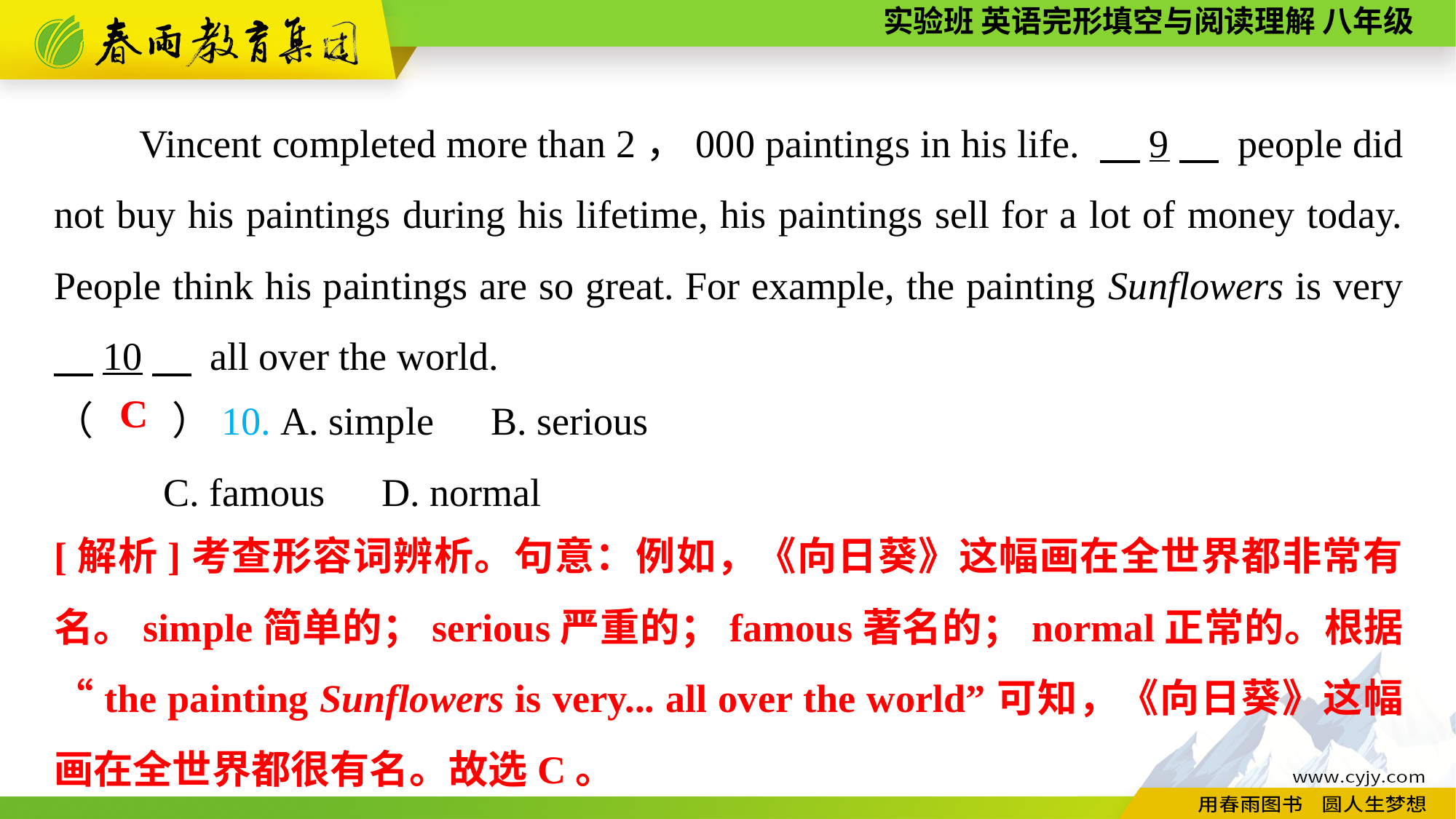

Vincent completed more than 2，000 paintings in his life. 　9　 people did not buy his paintings during his lifetime, his paintings sell for a lot of money today. People think his paintings are so great. For example, the painting Sunflowers is very 　10　 all over the world.
（　　）10. A. simple	B. serious
	C. famous	D. normal
C
[解析]考查形容词辨析。句意：例如，《向日葵》这幅画在全世界都非常有名。simple简单的；serious严重的；famous著名的；normal正常的。根据“the painting Sunflowers is very... all over the world”可知，《向日葵》这幅画在全世界都很有名。故选C。